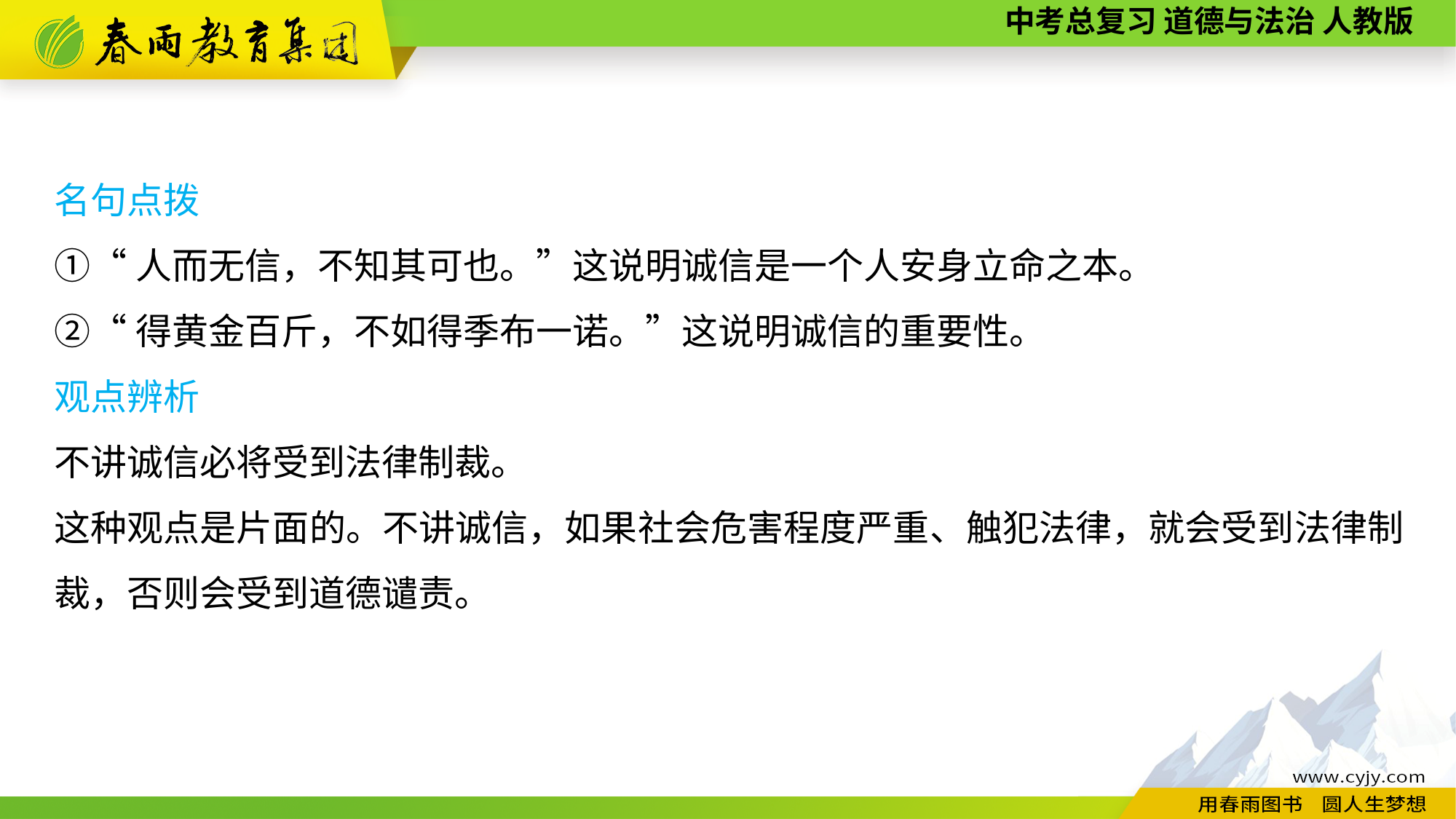

名句点拨
①“人而无信，不知其可也。”这说明诚信是一个人安身立命之本。
②“得黄金百斤，不如得季布一诺。”这说明诚信的重要性。
观点辨析
不讲诚信必将受到法律制裁。
这种观点是片面的。不讲诚信，如果社会危害程度严重、触犯法律，就会受到法律制裁，否则会受到道德谴责。